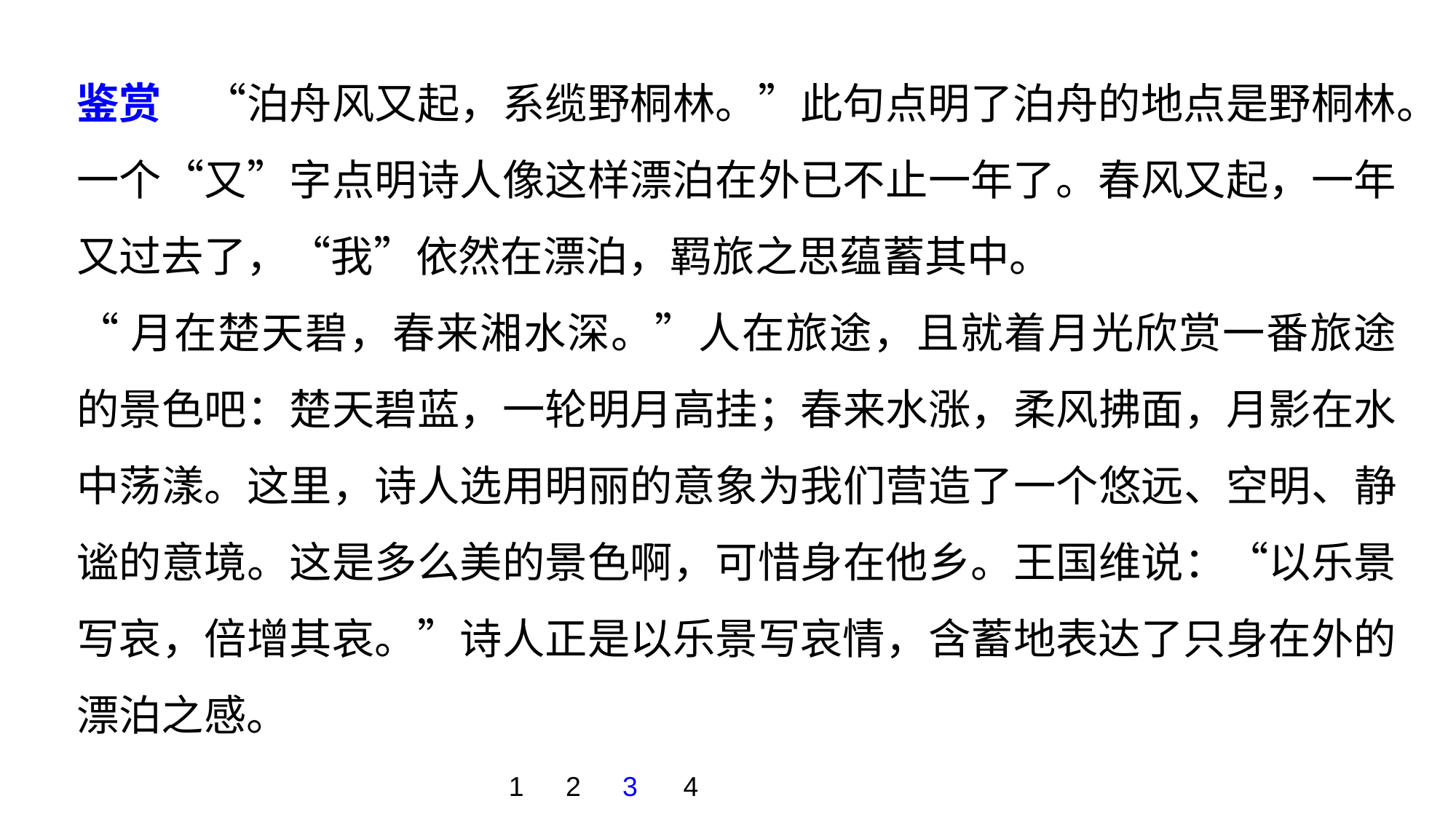

鉴赏　“泊舟风又起，系缆野桐林。”此句点明了泊舟的地点是野桐林。一个“又”字点明诗人像这样漂泊在外已不止一年了。春风又起，一年又过去了，“我”依然在漂泊，羁旅之思蕴蓄其中。
“月在楚天碧，春来湘水深。”人在旅途，且就着月光欣赏一番旅途的景色吧：楚天碧蓝，一轮明月高挂；春来水涨，柔风拂面，月影在水中荡漾。这里，诗人选用明丽的意象为我们营造了一个悠远、空明、静谧的意境。这是多么美的景色啊，可惜身在他乡。王国维说：“以乐景写哀，倍增其哀。”诗人正是以乐景写哀情，含蓄地表达了只身在外的漂泊之感。
1
2
3
4